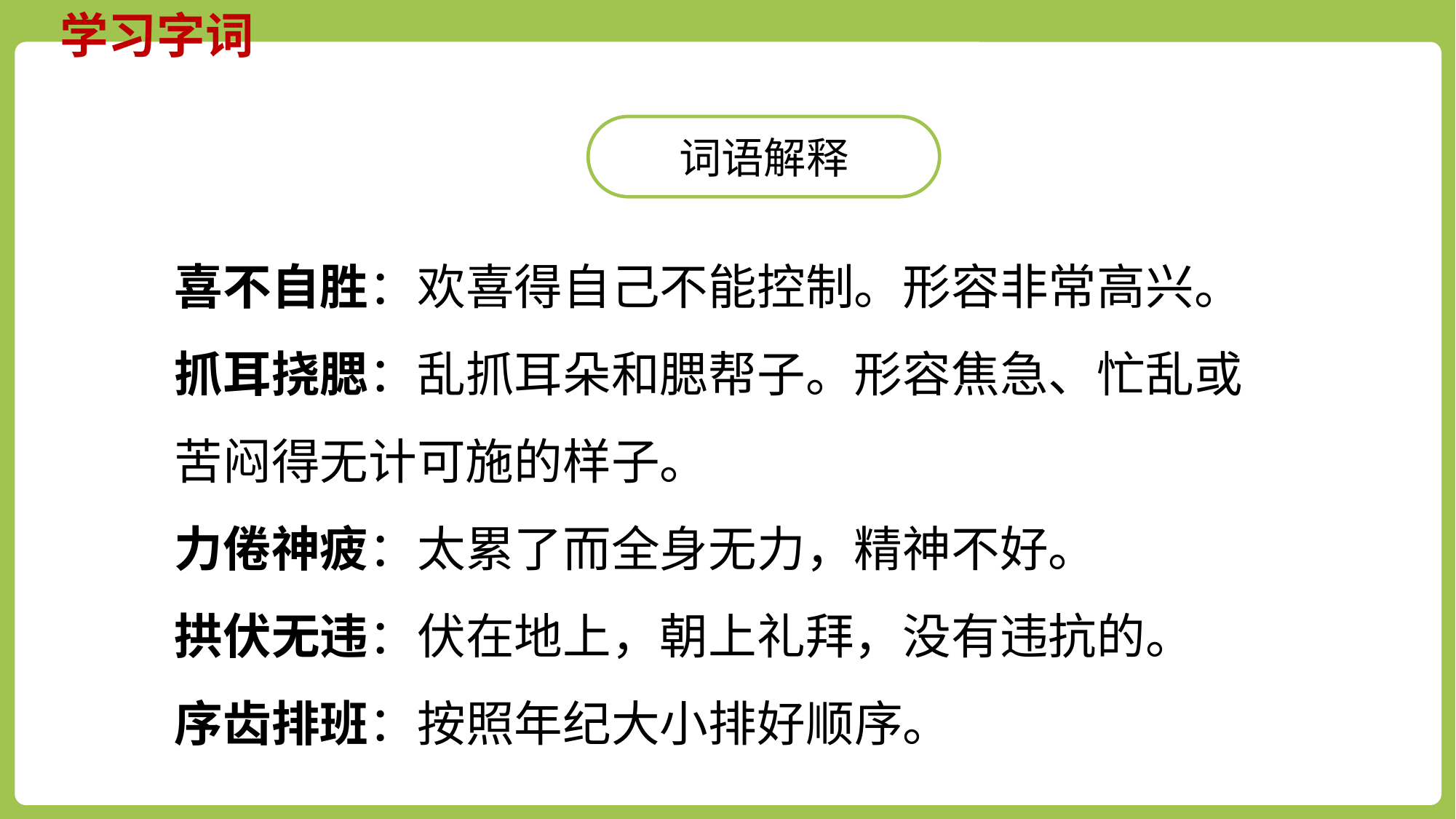

学习字词
词语解释
喜不自胜：欢喜得自己不能控制。形容非常高兴。
抓耳挠腮：乱抓耳朵和腮帮子。形容焦急、忙乱或苦闷得无计可施的样子。
力倦神疲：太累了而全身无力，精神不好。
拱伏无违：伏在地上，朝上礼拜，没有违抗的。
序齿排班：按照年纪大小排好顺序。